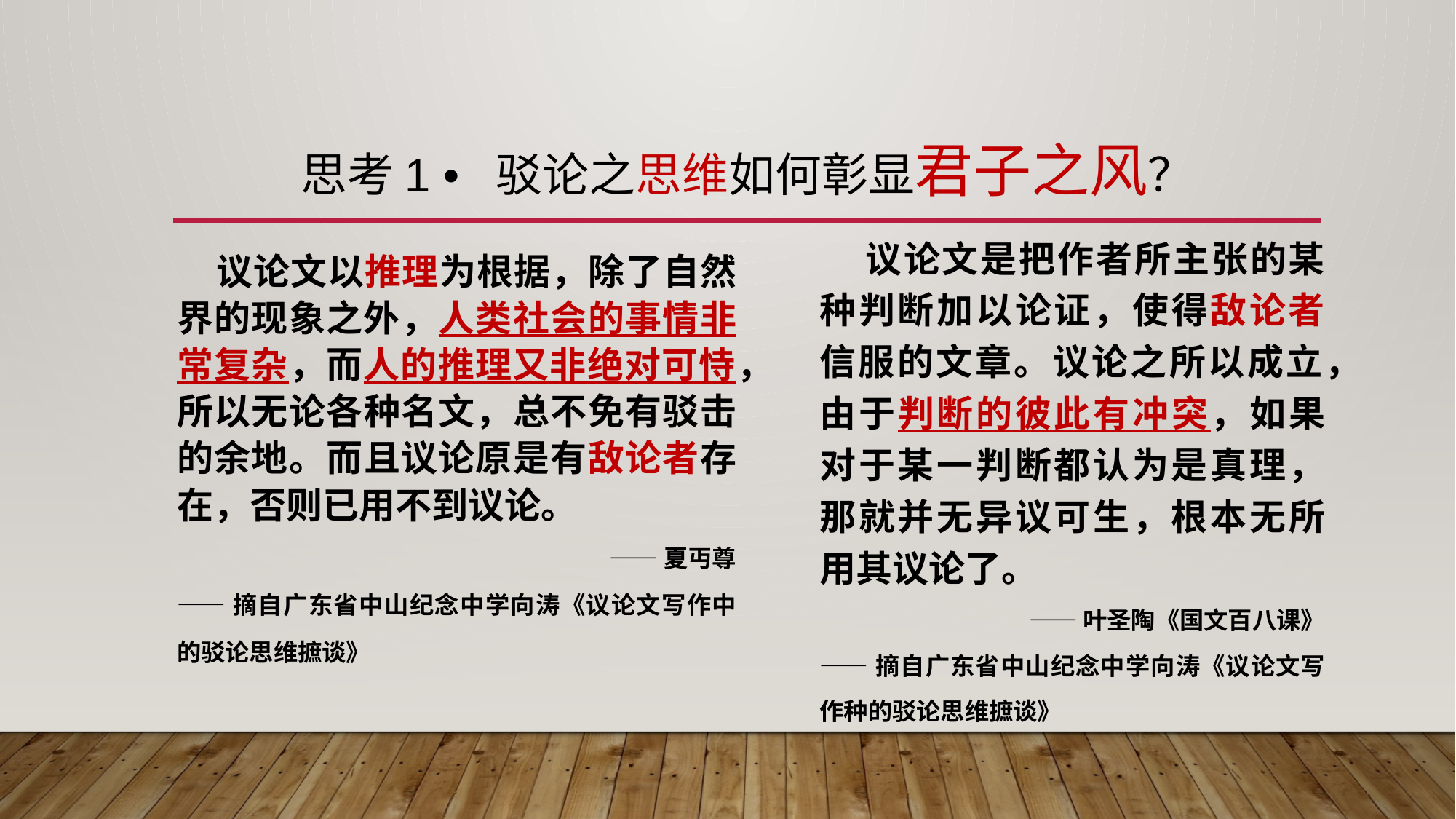

# 思考1 •  驳论之思维如何彰显君子之风？
    议论文是把作者所主张的某种判断加以论证，使得敌论者信服的文章。议论之所以成立，由于判断的彼此有冲突，如果对于某一判断都认为是真理，那就并无异议可生，根本无所用其议论了。
——叶圣陶《国文百八课》
——摘自广东省中山纪念中学向涛《议论文写作种的驳论思维摭谈》

    议论文以推理为根据，除了自然界的现象之外，人类社会的事情非常复杂，而人的推理又非绝对可恃，所以无论各种名文，总不免有驳击的余地。而且议论原是有敌论者存在，否则已用不到议论。
——夏丏尊
——摘自广东省中山纪念中学向涛《议论文写作中的驳论思维摭谈》